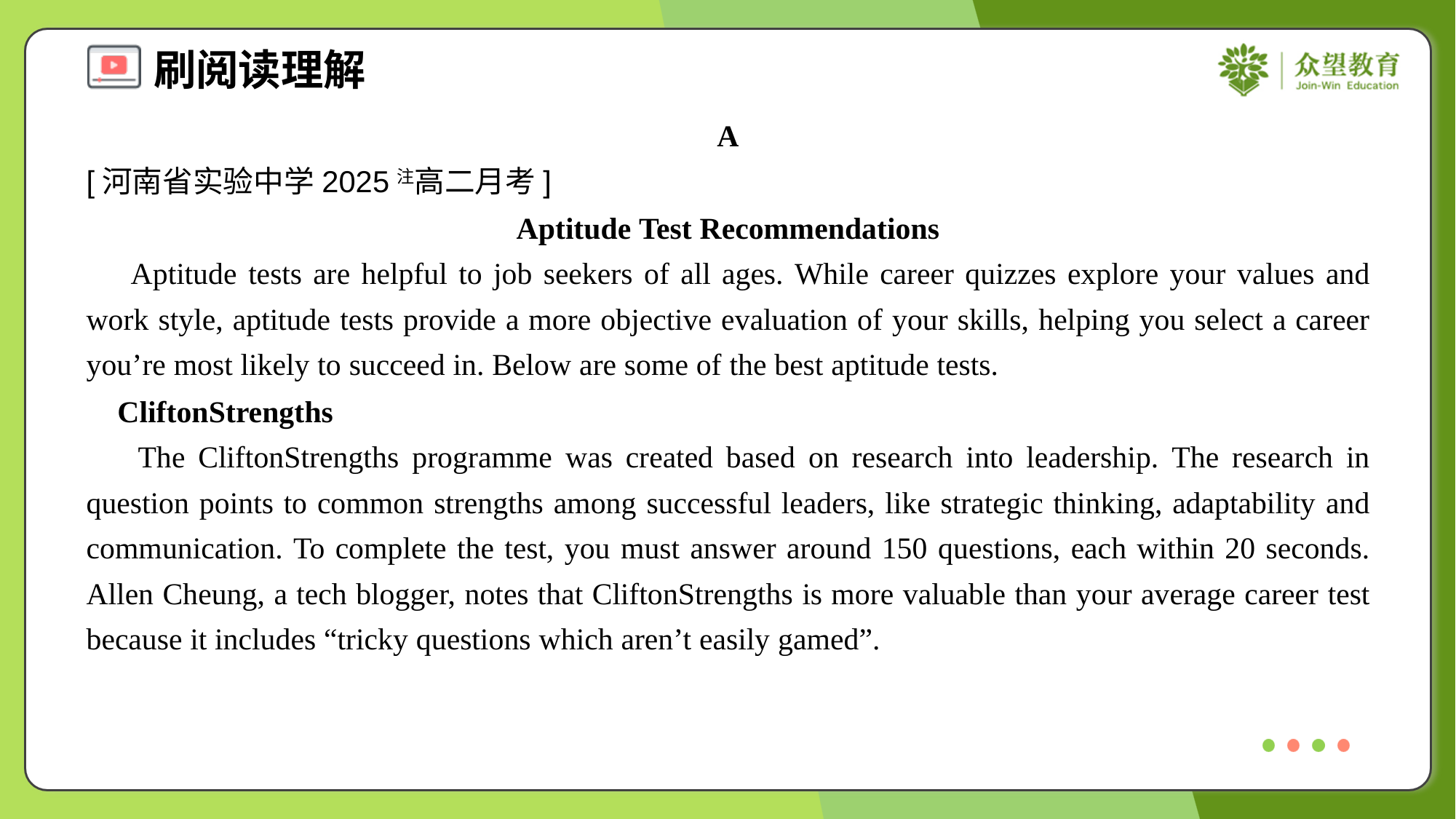

A
[河南省实验中学2025注高二月考]
Aptitude Test Recommendations
    Aptitude tests are helpful to job seekers of all ages. While career quizzes explore your values and work style, aptitude tests provide a more objective evaluation of your skills, helping you select a career you’re most likely to succeed in. Below are some of the best aptitude tests.
    CliftonStrengths
    The CliftonStrengths programme was created based on research into leadership. The research in question points to common strengths among successful leaders, like strategic thinking, adaptability and communication. To complete the test, you must answer around 150 questions, each within 20 seconds. Allen Cheung, a tech blogger, notes that CliftonStrengths is more valuable than your average career test because it includes “tricky questions which aren’t easily gamed”.